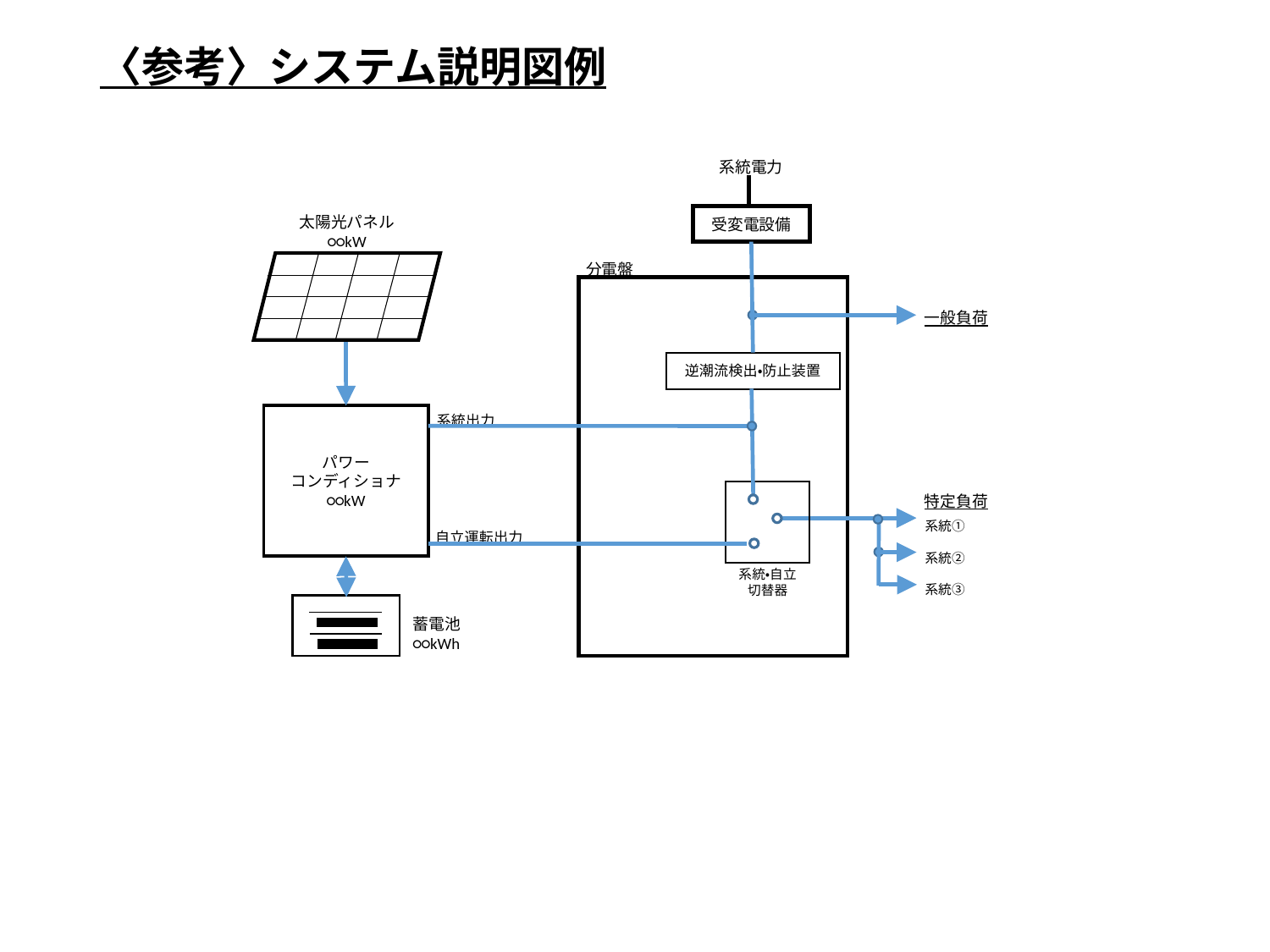

〈参考〉システム説明図例
系統電力
受変電設備
太陽光パネル
○○kW

分電盤

一般負荷

逆潮流検出・防止装置
系統出力
パワー
コンディショナ
○○kW

特定負荷

系統①

系統②

系統③

自立運転出力

系統・自立
切替器

蓄電池
○○kWh